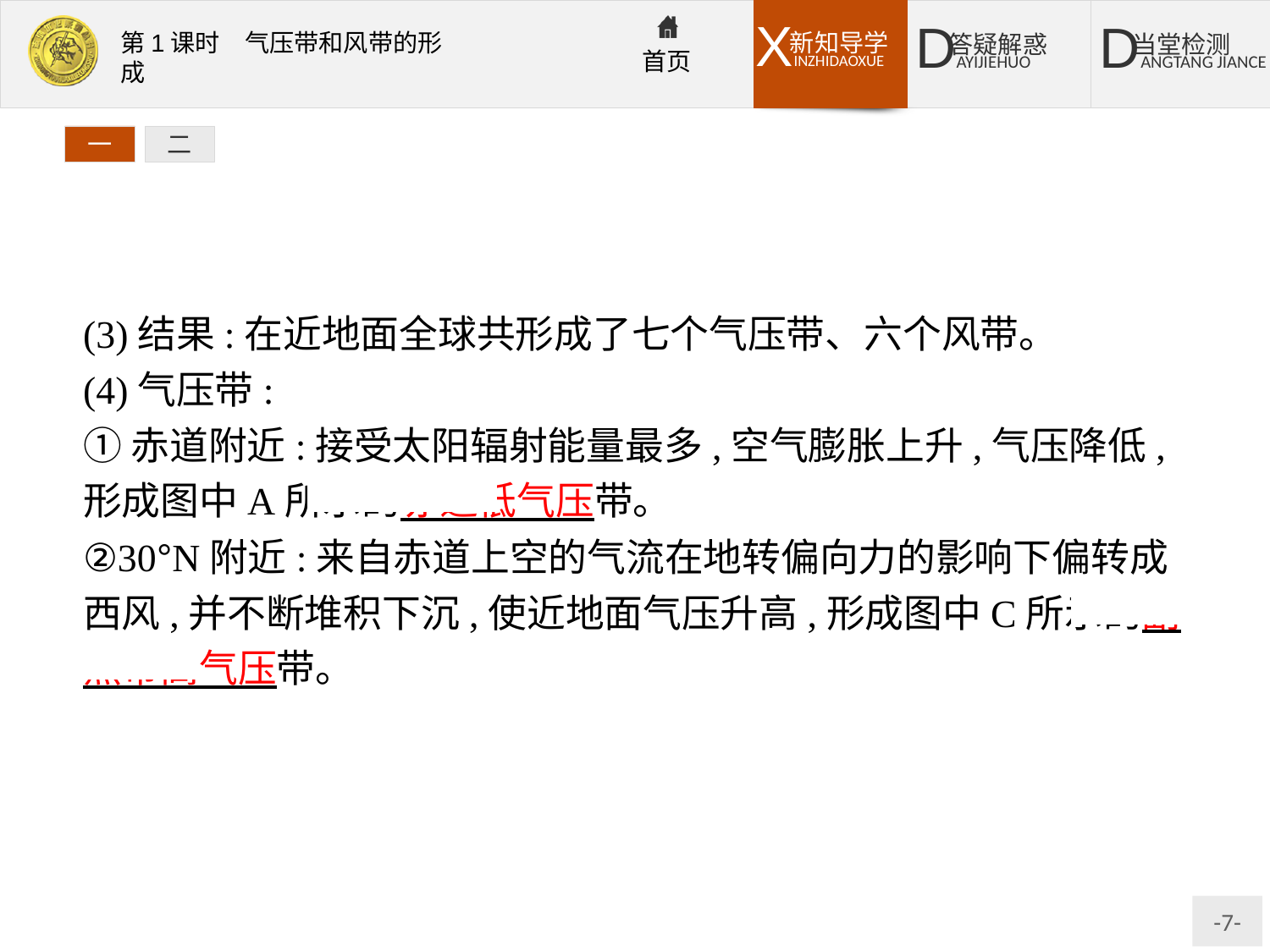

一
二
(3)结果:在近地面全球共形成了七个气压带、六个风带。
(4)气压带:
①赤道附近:接受太阳辐射能量最多,空气膨胀上升,气压降低,形成图中A所示的赤道低气压带。
②30°N附近:来自赤道上空的气流在地转偏向力的影响下偏转成西风,并不断堆积下沉,使近地面气压升高,形成图中C所示的副热带高气压带。